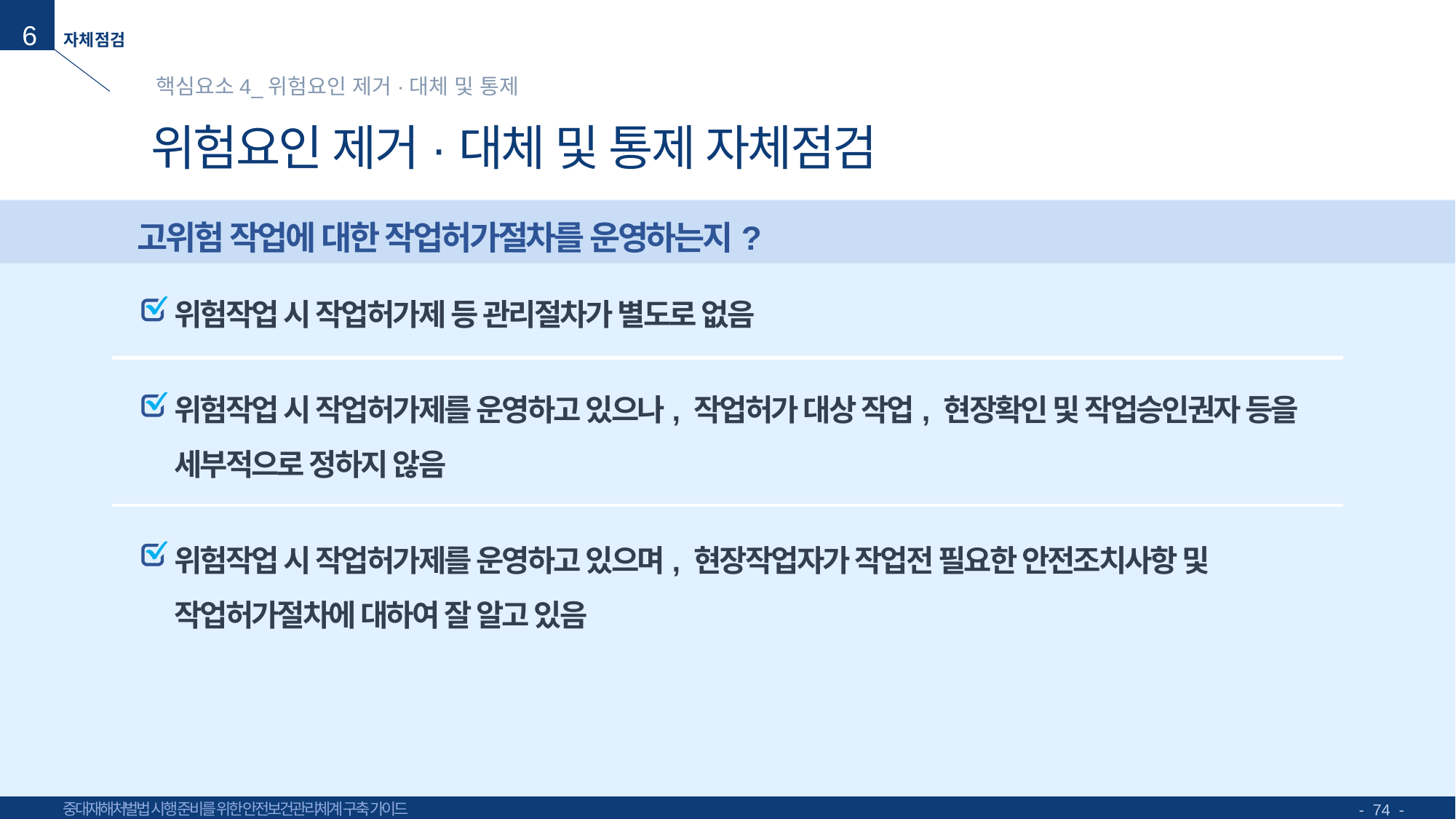

6
핵심요소4_위험요인 제거·대체 및 통제
# 위험요인 제거·대체 및 통제 자체점검

고위험 작업에 대한 작업허가절차를 운영하는지?
위험작업 시 작업허가제 등 관리절차가 별도로 없음
위험작업 시 작업허가제를 운영하고 있으나, 작업허가 대상 작업, 현장확인 및 작업승인권자 등을 세부적으로 정하지 않음
위험작업 시 작업허가제를 운영하고 있으며, 현장작업자가 작업전 필요한 안전조치사항 및 작업허가절차에 대하여 잘 알고 있음

-  74  -